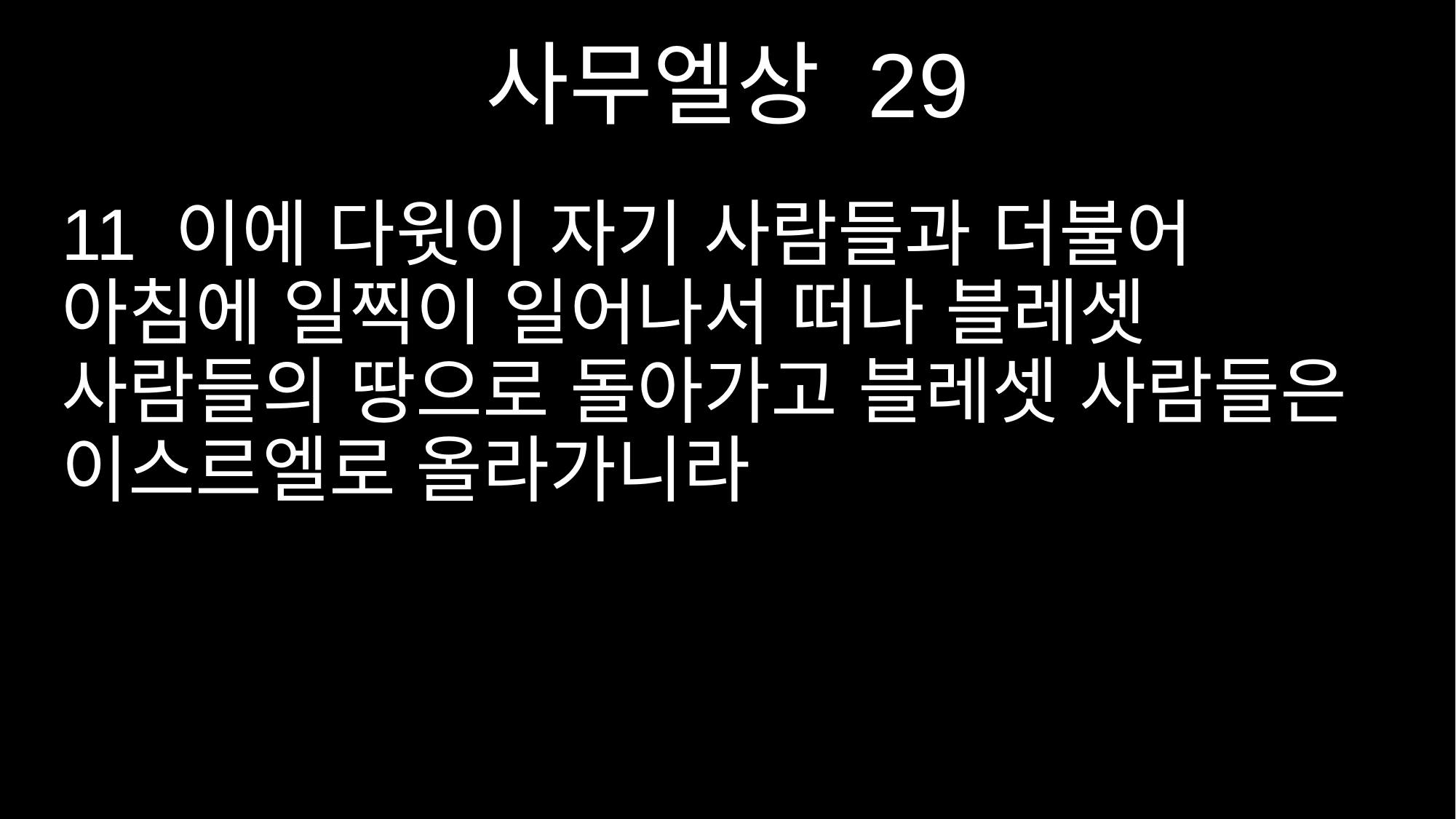

사무엘상 29
11 이에 다윗이 자기 사람들과 더불어 아침에 일찍이 일어나서 떠나 블레셋 사람들의 땅으로 돌아가고 블레셋 사람들은 이스르엘로 올라가니라